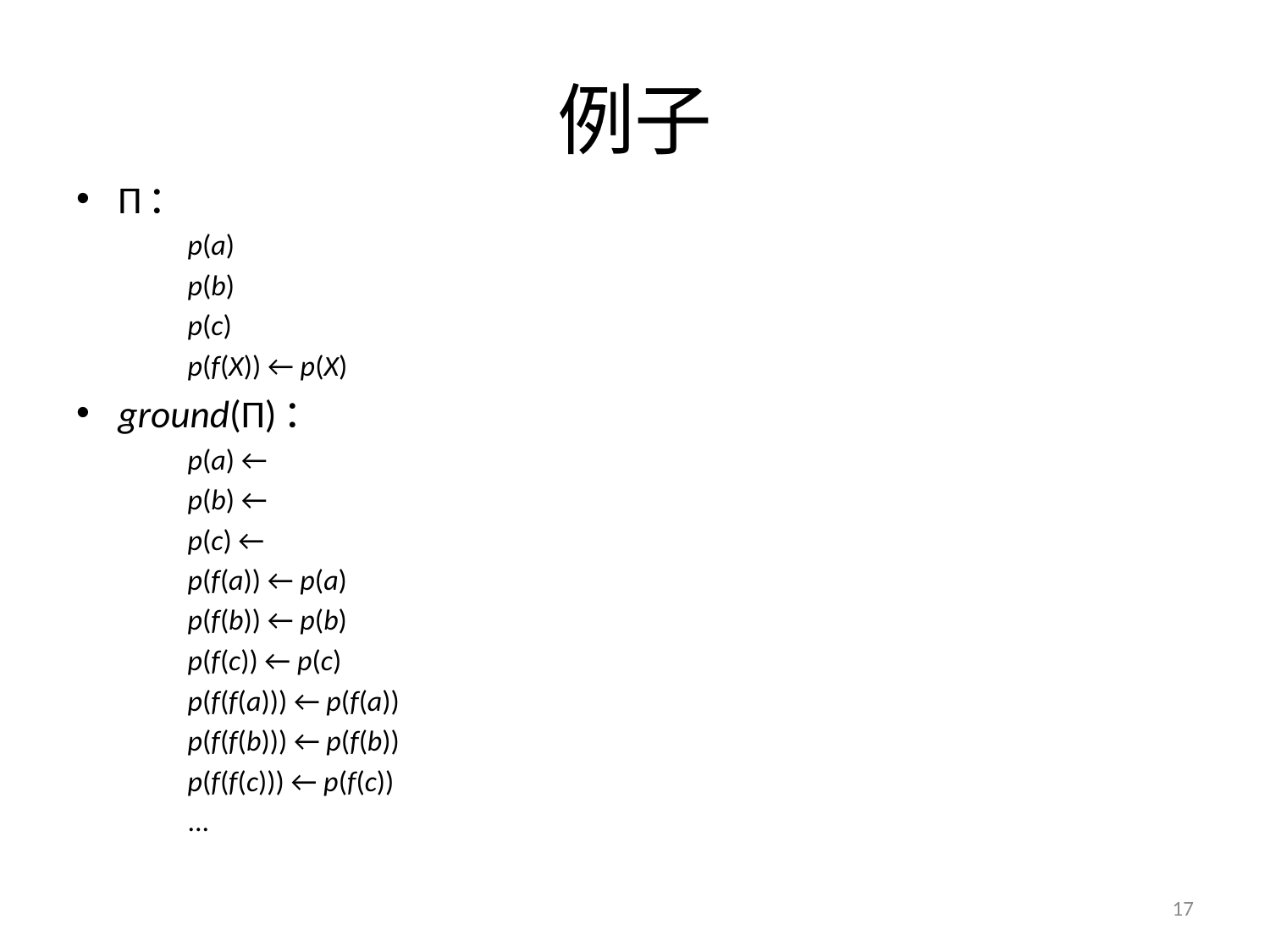

# 例子
Π：
p(a)
p(b)
p(c)
p(f(X)) ← p(X)
ground(Π)：
p(a) ←
p(b) ←
p(c) ←
p(f(a)) ← p(a)
p(f(b)) ← p(b)
p(f(c)) ← p(c)
p(f(f(a))) ← p(f(a))
p(f(f(b))) ← p(f(b))
p(f(f(c))) ← p(f(c))
...

17